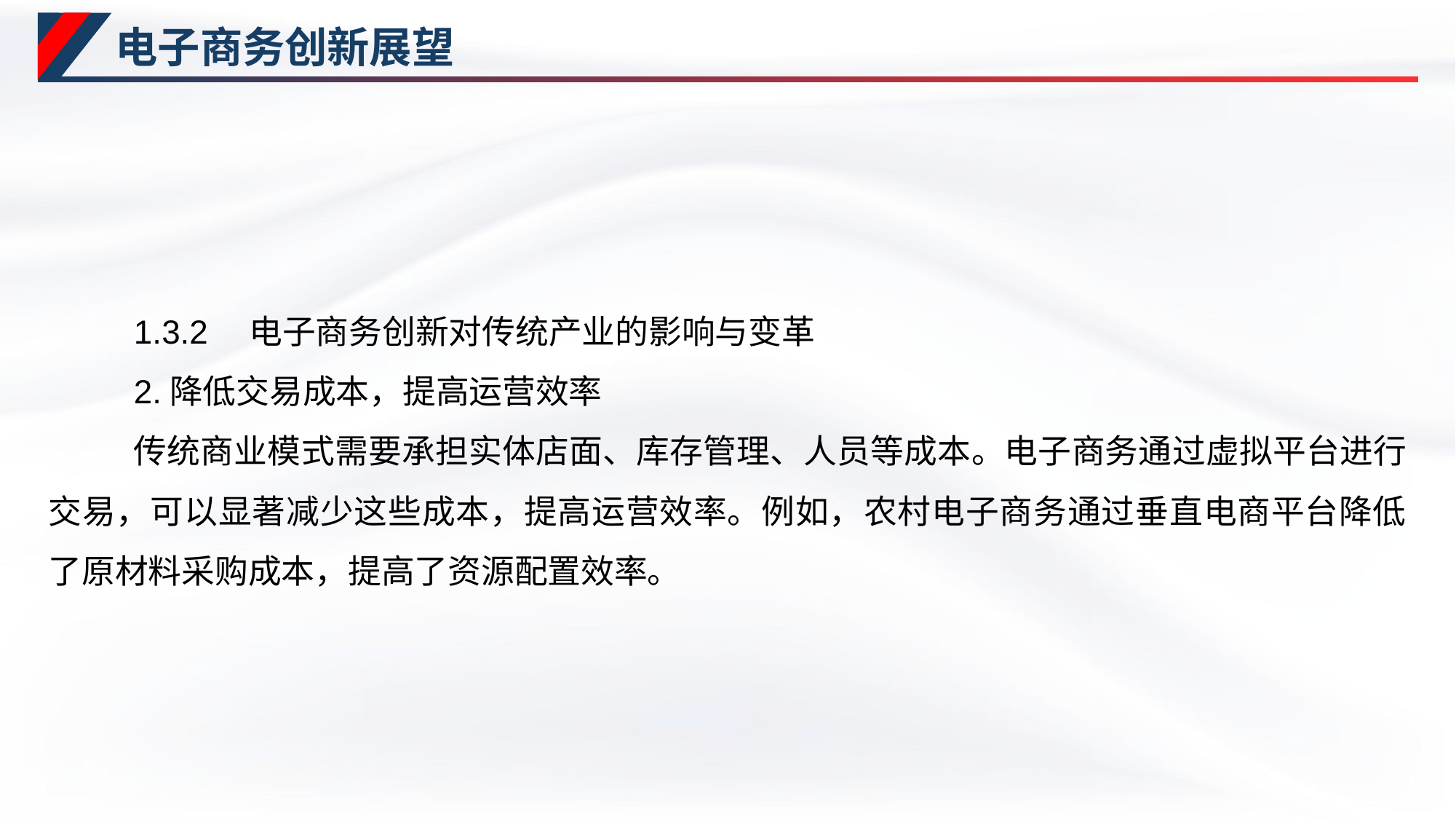

# 电子商务创新展望
1.3.2　电子商务创新对传统产业的影响与变革
2.降低交易成本，提高运营效率
传统商业模式需要承担实体店面、库存管理、人员等成本。电子商务通过虚拟平台进行交易，可以显著减少这些成本，提高运营效率。例如，农村电子商务通过垂直电商平台降低了原材料采购成本，提高了资源配置效率。